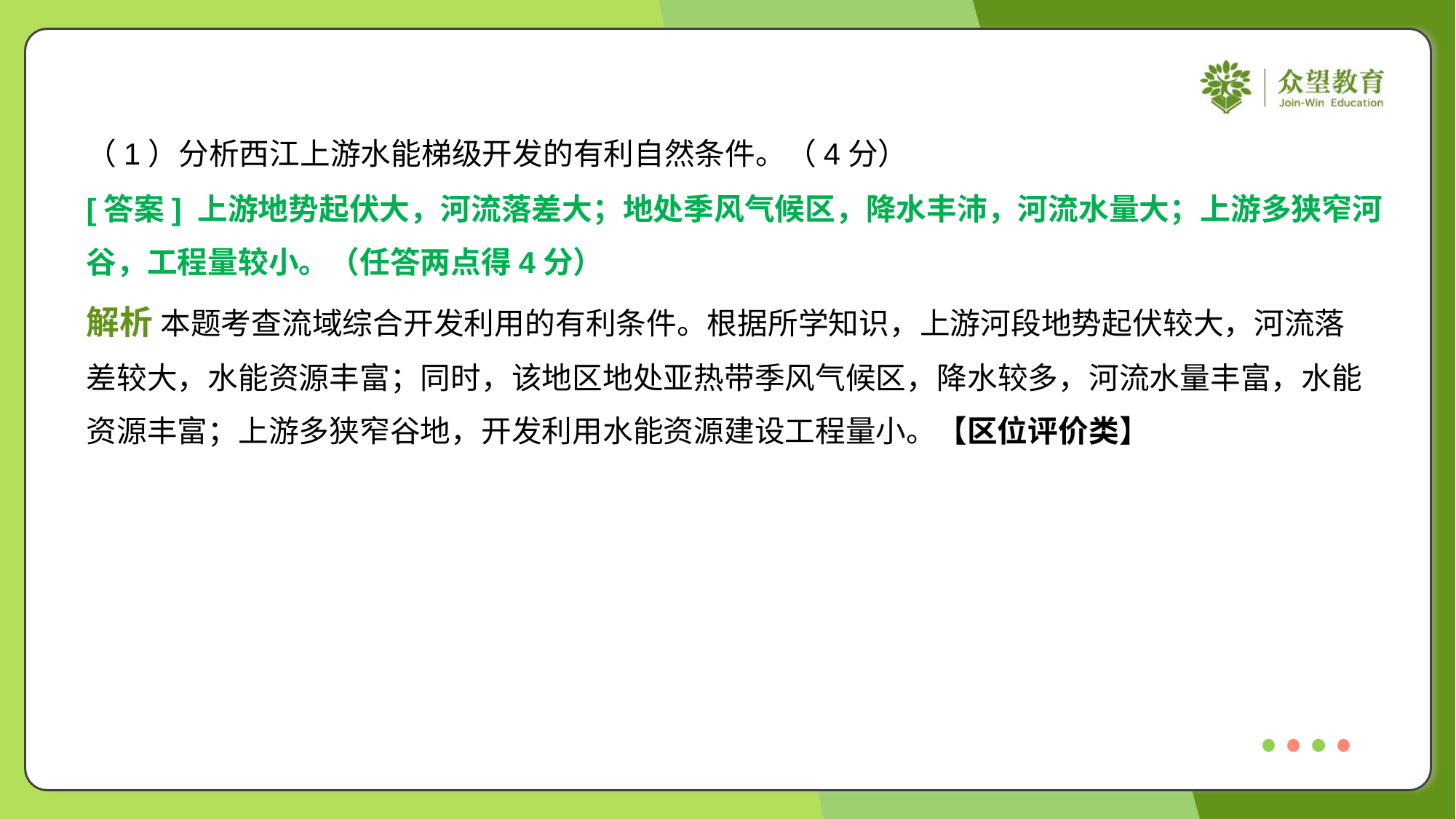

（1）分析西江上游水能梯级开发的有利自然条件。（4分）
[答案] 上游地势起伏大，河流落差大；地处季风气候区，降水丰沛，河流水量大；上游多狭窄河
谷，工程量较小。（任答两点得4分）
解析 本题考查流域综合开发利用的有利条件。根据所学知识，上游河段地势起伏较大，河流落
差较大，水能资源丰富；同时，该地区地处亚热带季风气候区，降水较多，河流水量丰富，水能
资源丰富；上游多狭窄谷地，开发利用水能资源建设工程量小。【区位评价类】